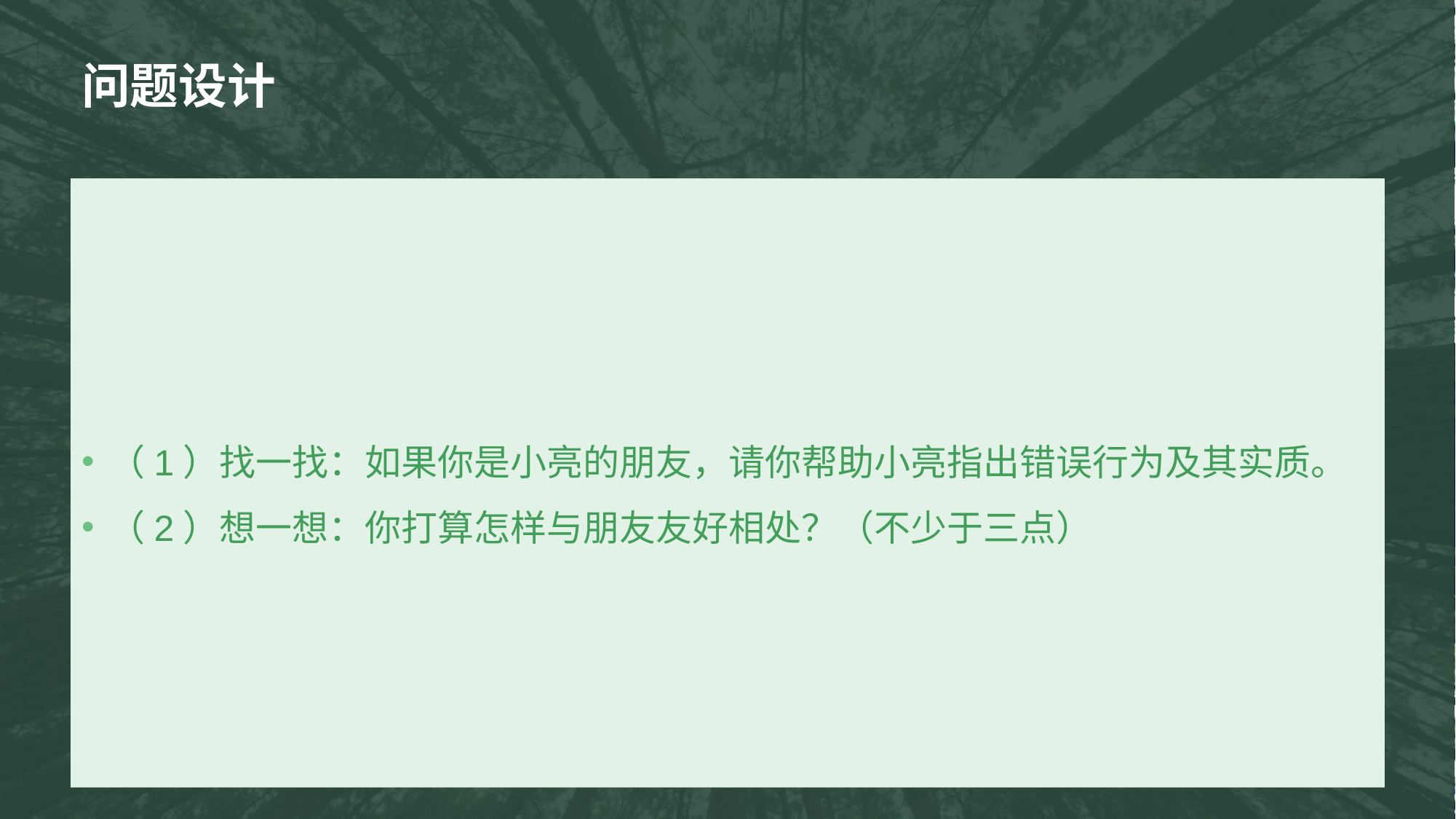

# 问题设计
（1）找一找：如果你是小亮的朋友，请你帮助小亮指出错误行为及其实质。
（2）想一想：你打算怎样与朋友友好相处？（不少于三点）